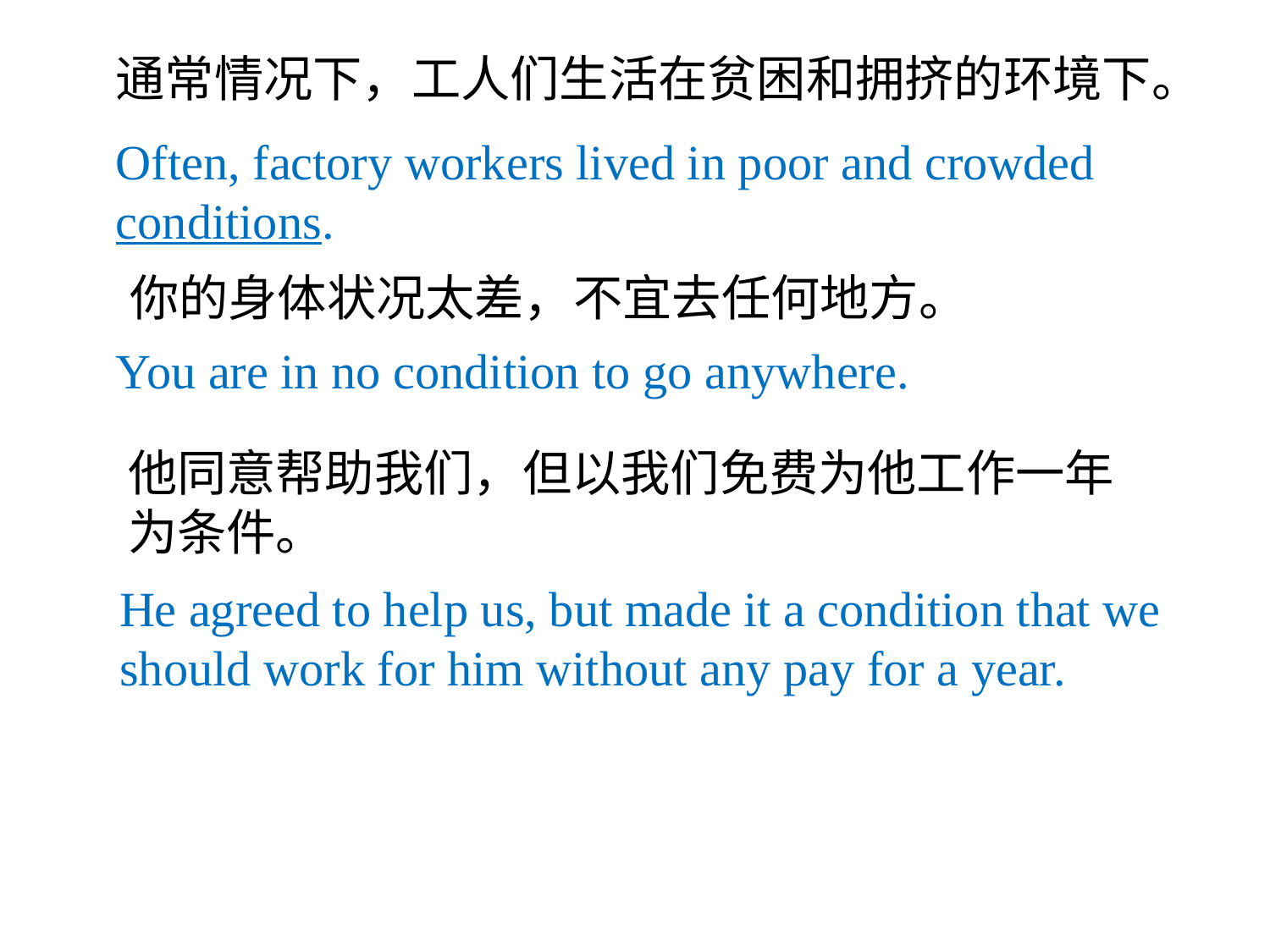

通常情况下，工人们生活在贫困和拥挤的环境下。
Often, factory workers lived in poor and crowded conditions.
你的身体状况太差，不宜去任何地方。
You are in no condition to go anywhere.
他同意帮助我们，但以我们免费为他工作一年为条件。
He agreed to help us, but made it a condition that we should work for him without any pay for a year.